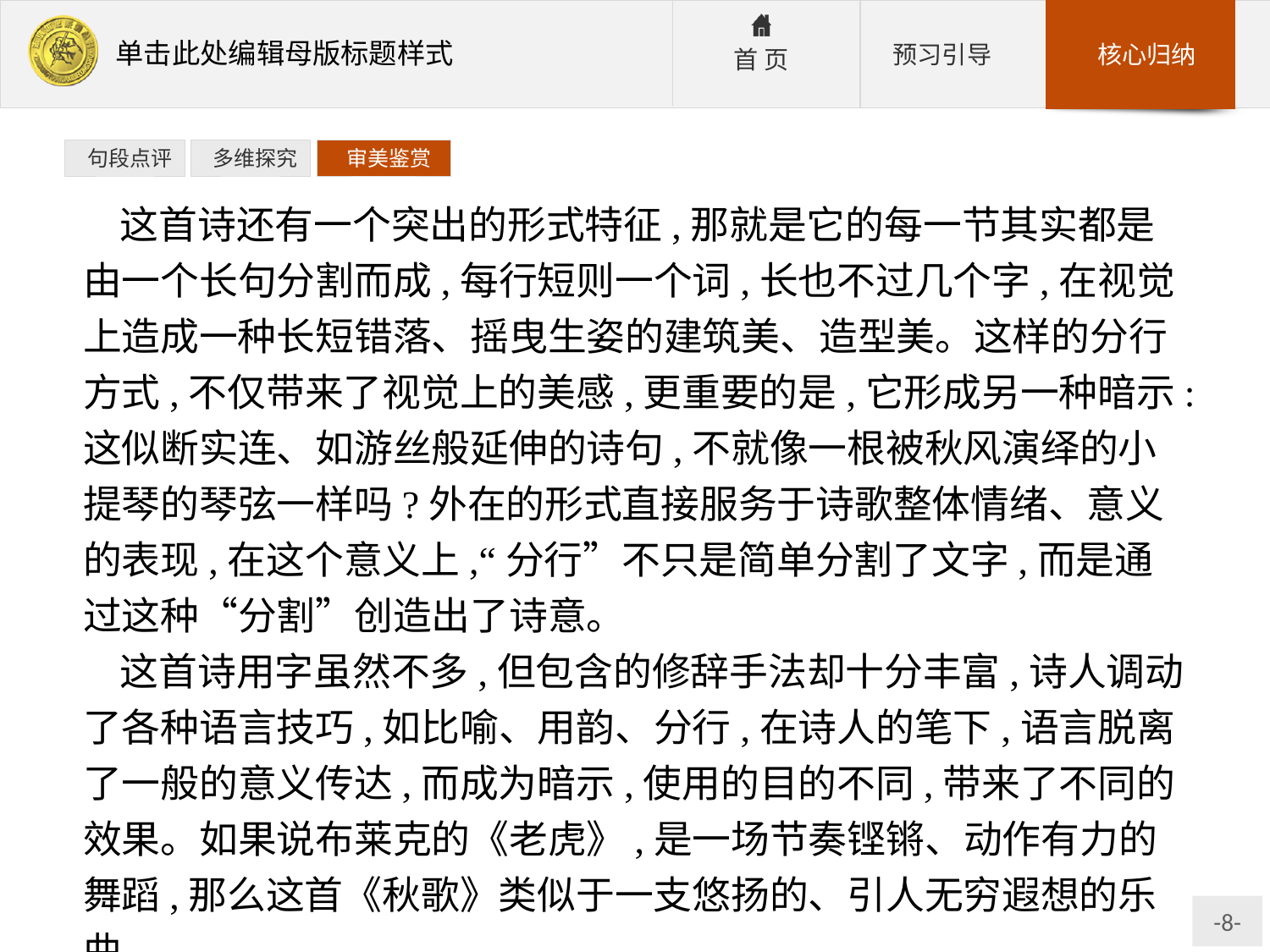

句段点评
 多维探究
 审美鉴赏
这首诗还有一个突出的形式特征,那就是它的每一节其实都是由一个长句分割而成,每行短则一个词,长也不过几个字,在视觉上造成一种长短错落、摇曳生姿的建筑美、造型美。这样的分行方式,不仅带来了视觉上的美感,更重要的是,它形成另一种暗示:这似断实连、如游丝般延伸的诗句,不就像一根被秋风演绎的小提琴的琴弦一样吗?外在的形式直接服务于诗歌整体情绪、意义的表现,在这个意义上,“分行”不只是简单分割了文字,而是通过这种“分割”创造出了诗意。
这首诗用字虽然不多,但包含的修辞手法却十分丰富,诗人调动了各种语言技巧,如比喻、用韵、分行,在诗人的笔下,语言脱离了一般的意义传达,而成为暗示,使用的目的不同,带来了不同的效果。如果说布莱克的《老虎》,是一场节奏铿锵、动作有力的舞蹈,那么这首《秋歌》类似于一支悠扬的、引人无穷遐想的乐曲。